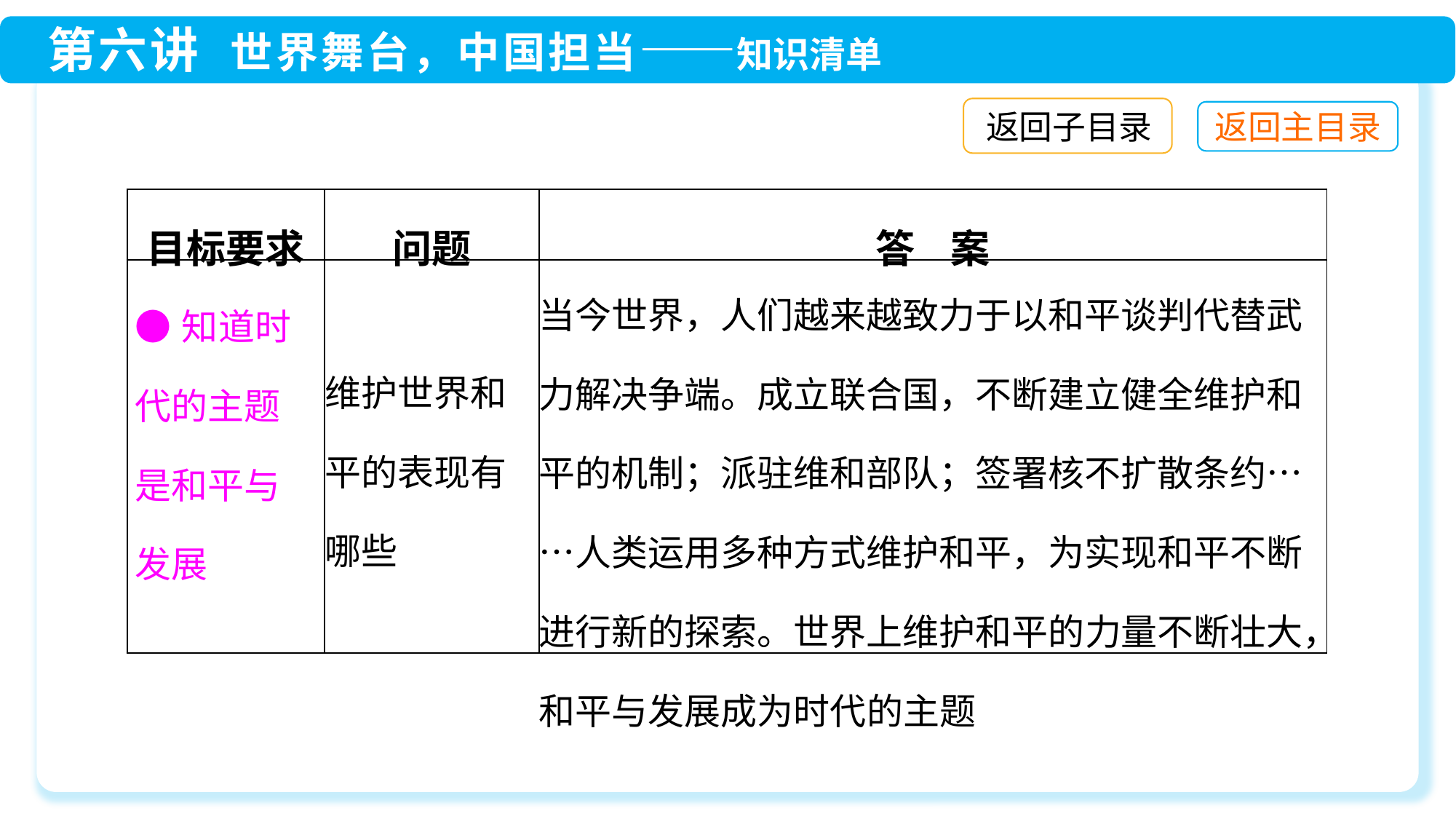

返回子目录
| 目标要求 | 问题 | 答 案 |
| --- | --- | --- |
| ●知道时代的主题是和平与发展 | 维护世界和平的表现有哪些 | 当今世界，人们越来越致力于以和平谈判代替武力解决争端。成立联合国，不断建立健全维护和平的机制；派驻维和部队；签署核不扩散条约……人类运用多种方式维护和平，为实现和平不断进行新的探索。世界上维护和平的力量不断壮大，和平与发展成为时代的主题 |